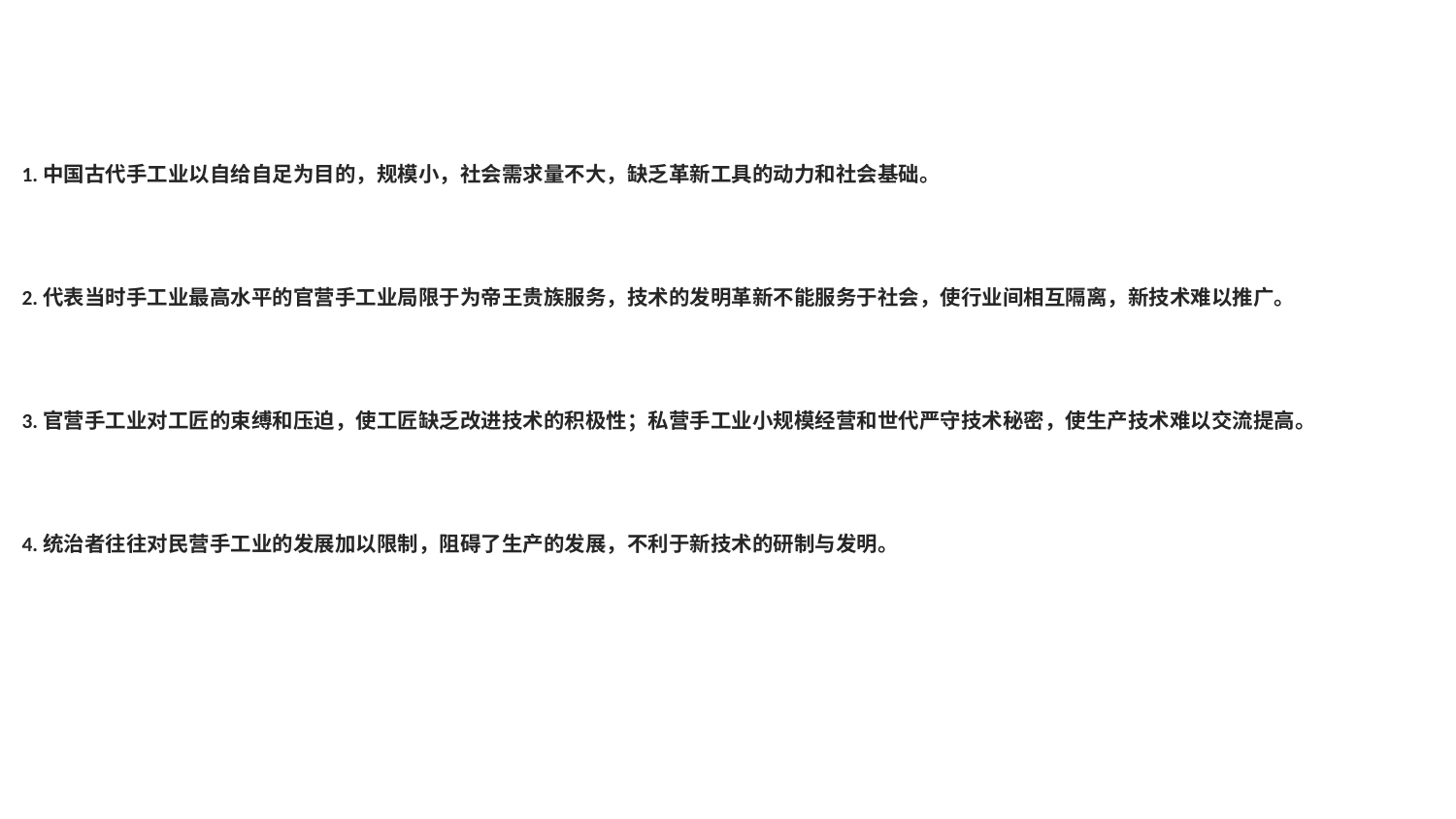

五       中国古代手工业未实现生产力极大飞跃的原因

1.中国古代手工业以自给自足为目的，规模小，社会需求量不大，缺乏革新工具的动力和社会基础。
2.代表当时手工业最高水平的官营手工业局限于为帝王贵族服务，技术的发明革新不能服务于社会，使行业间相互隔离，新技术难以推广。
3.官营手工业对工匠的束缚和压迫，使工匠缺乏改进技术的积极性；私营手工业小规模经营和世代严守技术秘密，使生产技术难以交流提高。
4.统治者往往对民营手工业的发展加以限制，阻碍了生产的发展，不利于新技术的研制与发明。